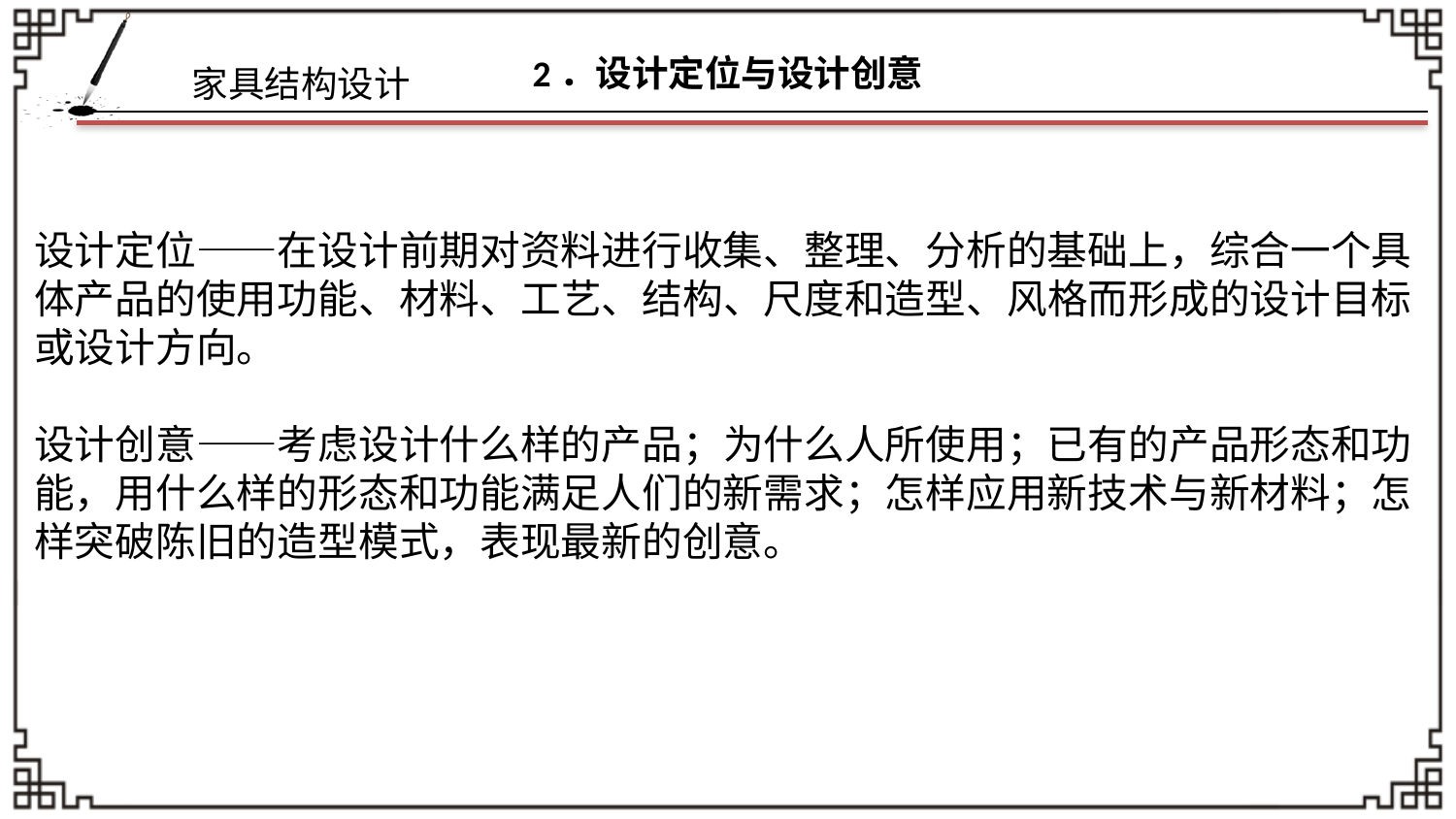

# 2．设计定位与设计创意
设计定位——在设计前期对资料进行收集、整理、分析的基础上，综合一个具体产品的使用功能、材料、工艺、结构、尺度和造型、风格而形成的设计目标或设计方向。

设计创意——考虑设计什么样的产品；为什么人所使用；已有的产品形态和功能，用什么样的形态和功能满足人们的新需求；怎样应用新技术与新材料；怎样突破陈旧的造型模式，表现最新的创意。